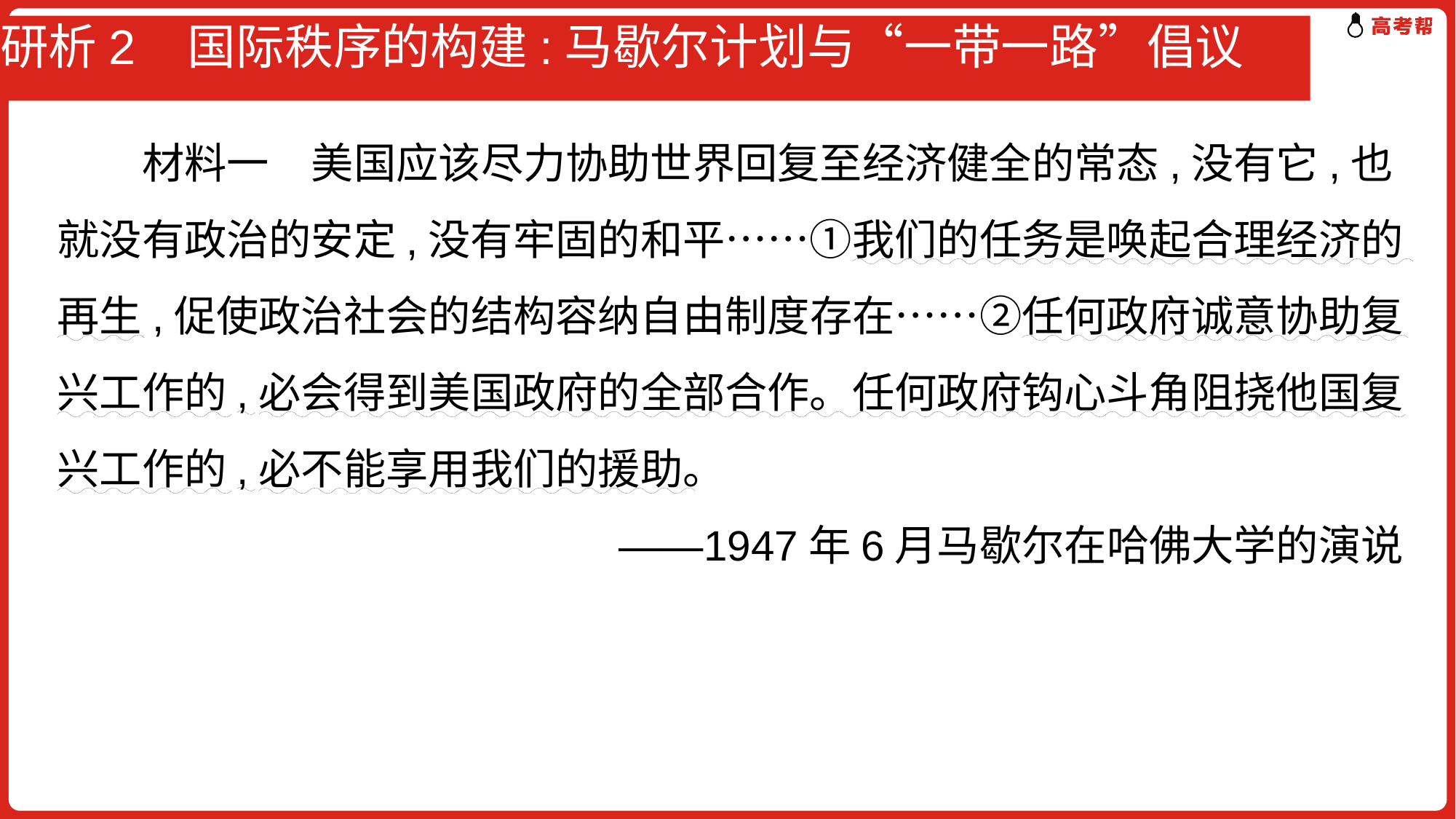

# 研析2   国际秩序的构建:马歇尔计划与“一带一路”倡议
　　材料一　美国应该尽力协助世界回复至经济健全的常态,没有它,也就没有政治的安定,没有牢固的和平……①我们的任务是唤起合理经济的再生,促使政治社会的结构容纳自由制度存在……②任何政府诚意协助复兴工作的,必会得到美国政府的全部合作。任何政府钩心斗角阻挠他国复兴工作的,必不能享用我们的援助。
——1947年6月马歇尔在哈佛大学的演说